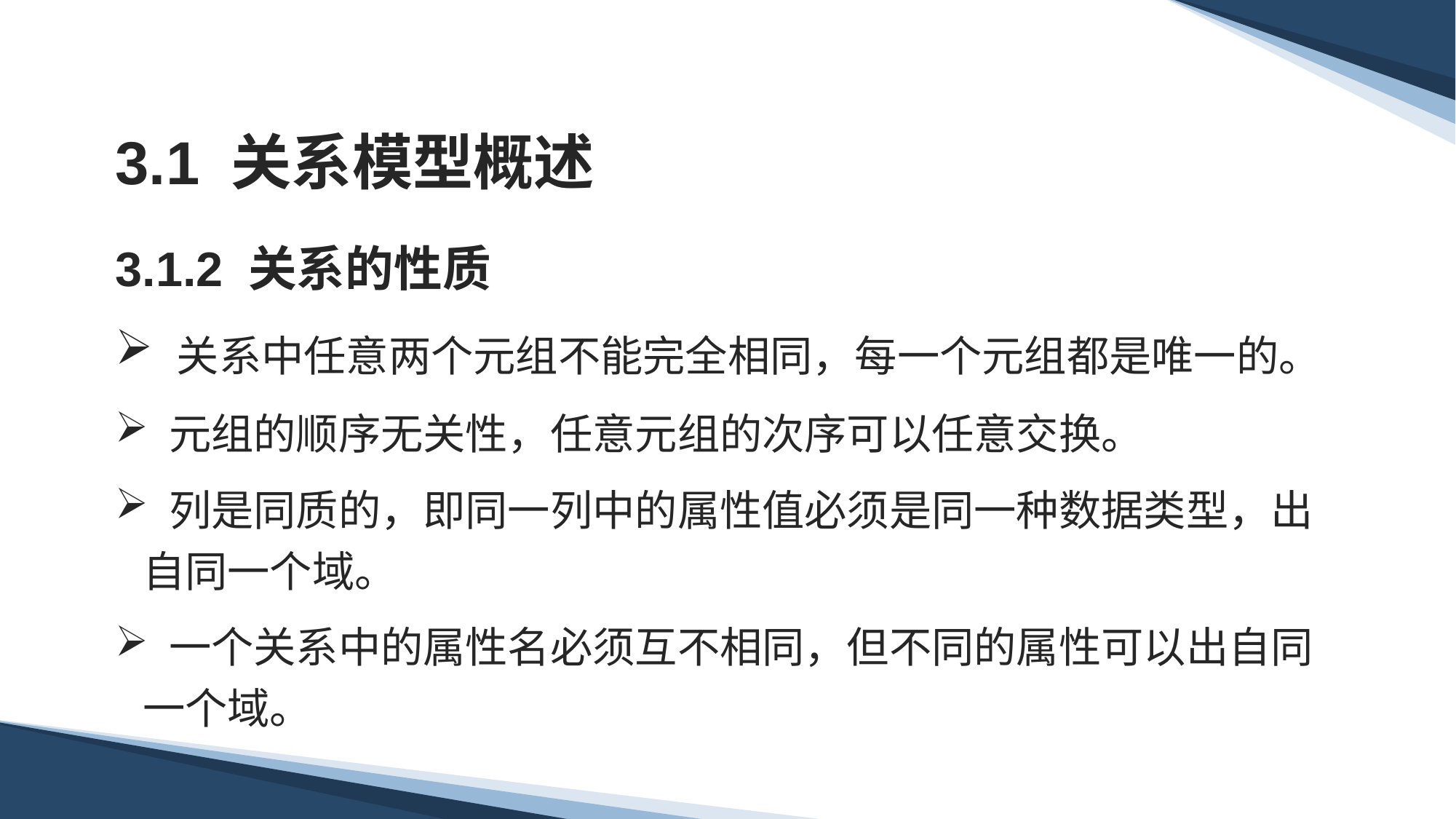

# 3.1 关系模型概述
3.1.2 关系的性质
 关系中任意两个元组不能完全相同，每一个元组都是唯一的。
 元组的顺序无关性，任意元组的次序可以任意交换。
 列是同质的，即同一列中的属性值必须是同一种数据类型，出自同一个域。
 一个关系中的属性名必须互不相同，但不同的属性可以出自同一个域。